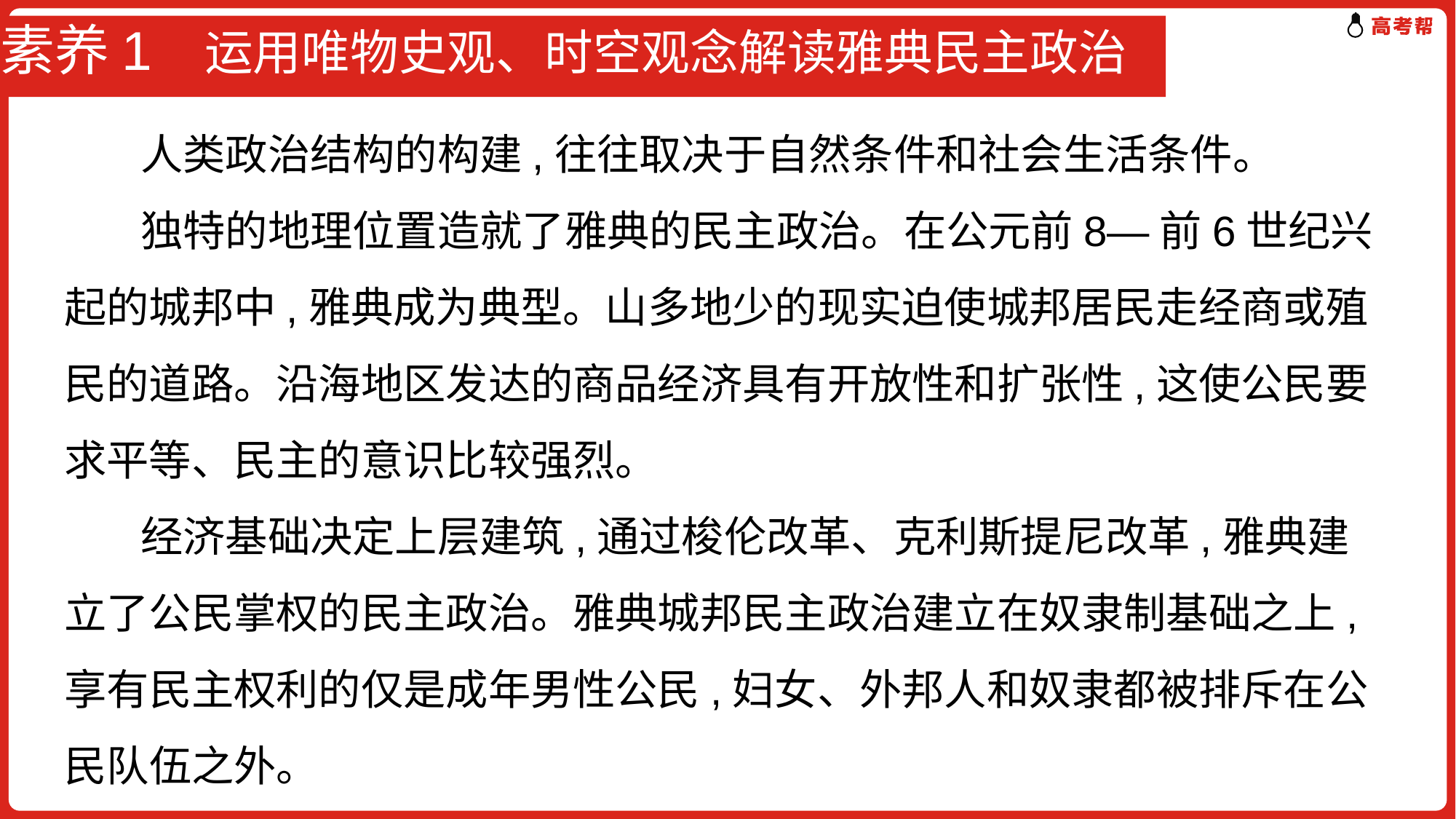

# 素养1   运用唯物史观、时空观念解读雅典民主政治
       人类政治结构的构建,往往取决于自然条件和社会生活条件。
       独特的地理位置造就了雅典的民主政治。在公元前8—前6世纪兴起的城邦中,雅典成为典型。山多地少的现实迫使城邦居民走经商或殖民的道路。沿海地区发达的商品经济具有开放性和扩张性,这使公民要求平等、民主的意识比较强烈。
       经济基础决定上层建筑,通过梭伦改革、克利斯提尼改革,雅典建立了公民掌权的民主政治。雅典城邦民主政治建立在奴隶制基础之上,享有民主权利的仅是成年男性公民,妇女、外邦人和奴隶都被排斥在公民队伍之外。